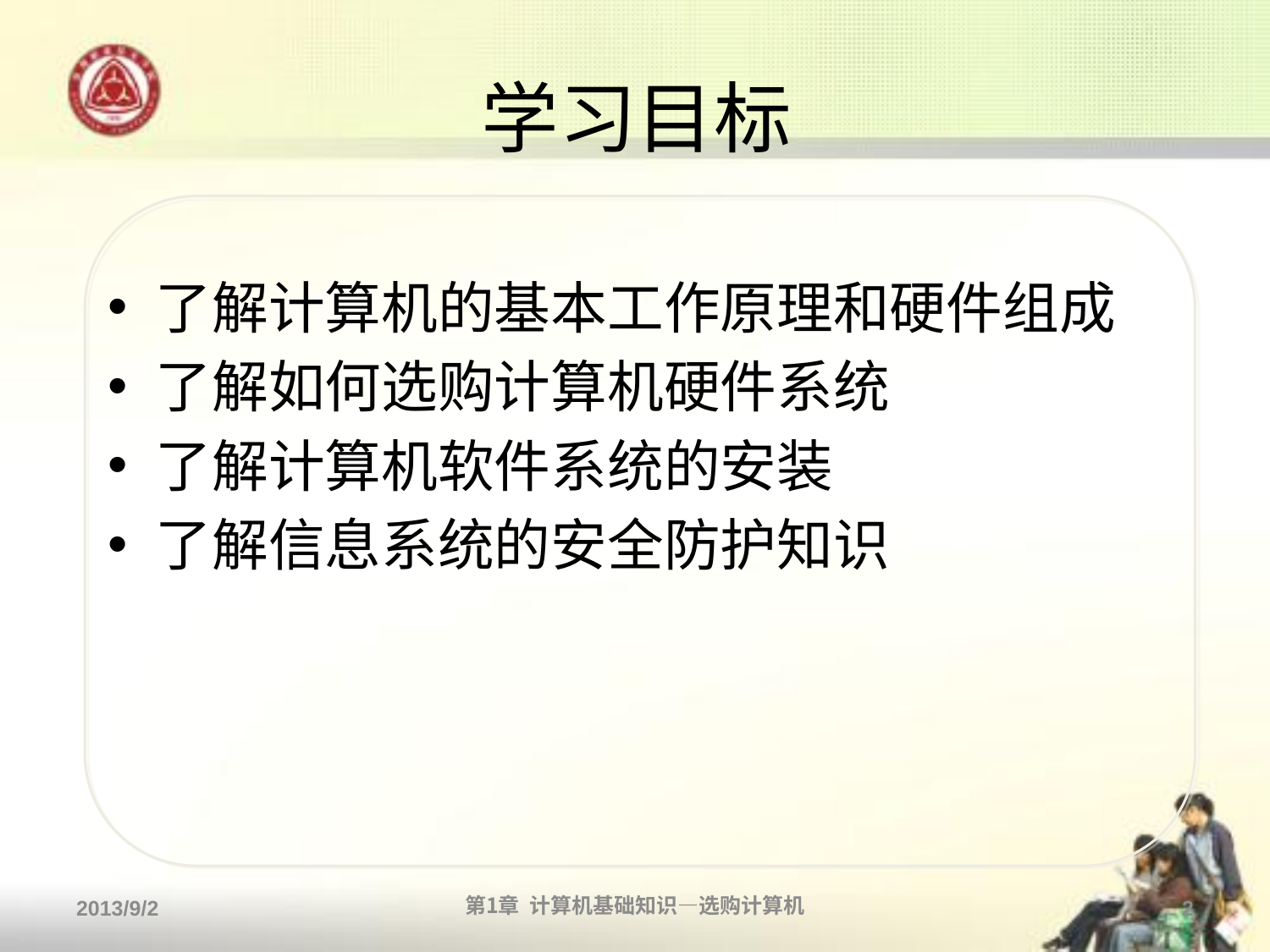

# 学习目标

了解计算机的基本工作原理和硬件组成
了解如何选购计算机硬件系统
了解计算机软件系统的安装
了解信息系统的安全防护知识

2013/9/2
第1章  计算机基础知识—选购计算机
2